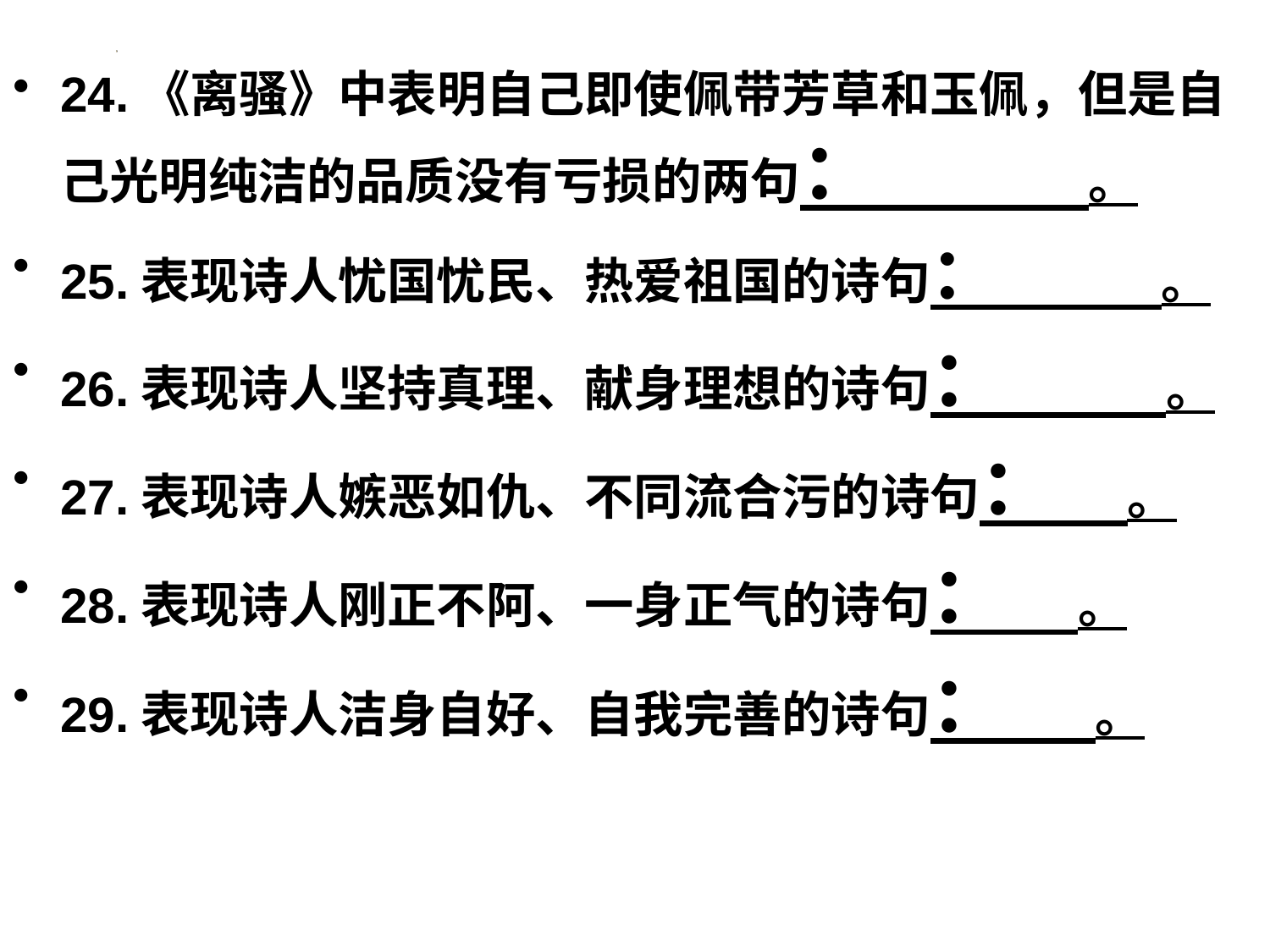

#
24.《离骚》中表明自己即使佩带芳草和玉佩，但是自己光明纯洁的品质没有亏损的两句：            。
25.表现诗人忧国忧民、热爱祖国的诗句：          。
26.表现诗人坚持真理、献身理想的诗句：         。
27.表现诗人嫉恶如仇、不同流合污的诗句：    。
28.表现诗人刚正不阿、一身正气的诗句：    。
29.表现诗人洁身自好、自我完善的诗句：     。